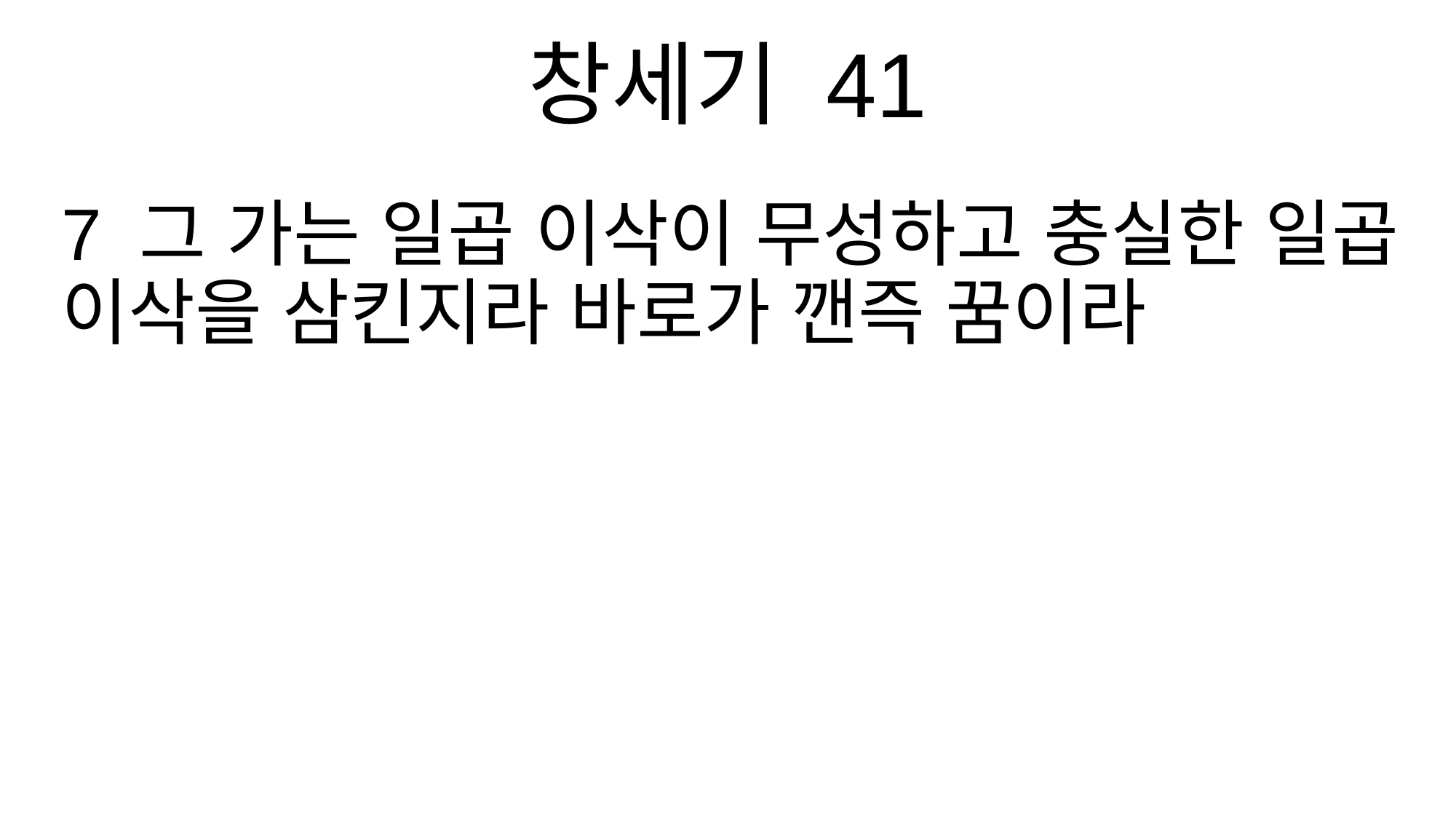

창세기 41
7 그 가는 일곱 이삭이 무성하고 충실한 일곱 이삭을 삼킨지라 바로가 깬즉 꿈이라